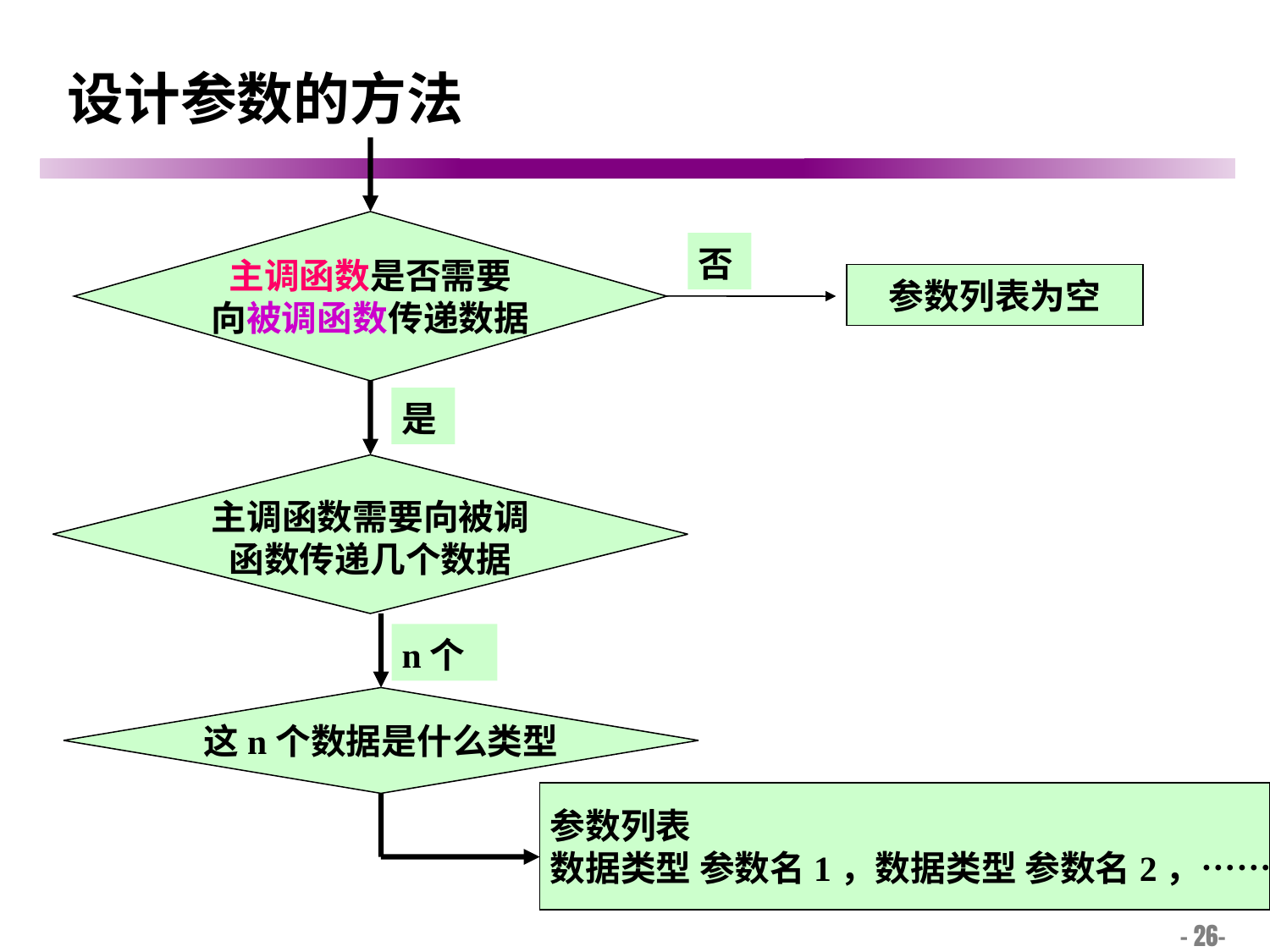

# 设计参数的方法

主调函数是否需要
向被调函数传递数据
否
参数列表为空

是
主调函数需要向被调
函数传递几个数据

n个
这n个数据是什么类型
参数列表
数据类型 参数名1，数据类型 参数名2，……

 - 26-